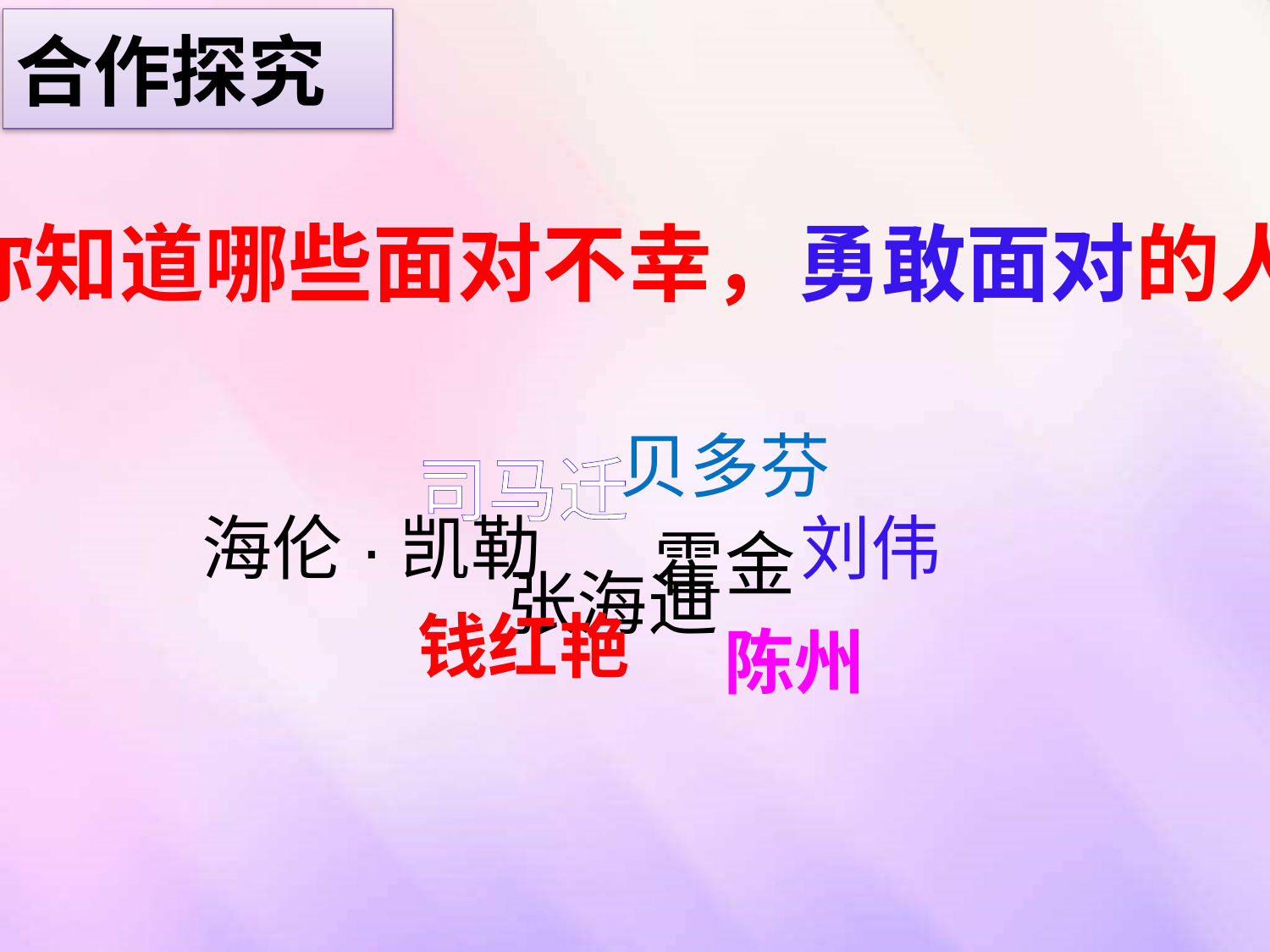

合作探究
你知道哪些面对不幸，勇敢面对的人？
贝多芬
司马迁
海伦·凯勒
刘伟
霍金
张海迪
钱红艳
 陈州